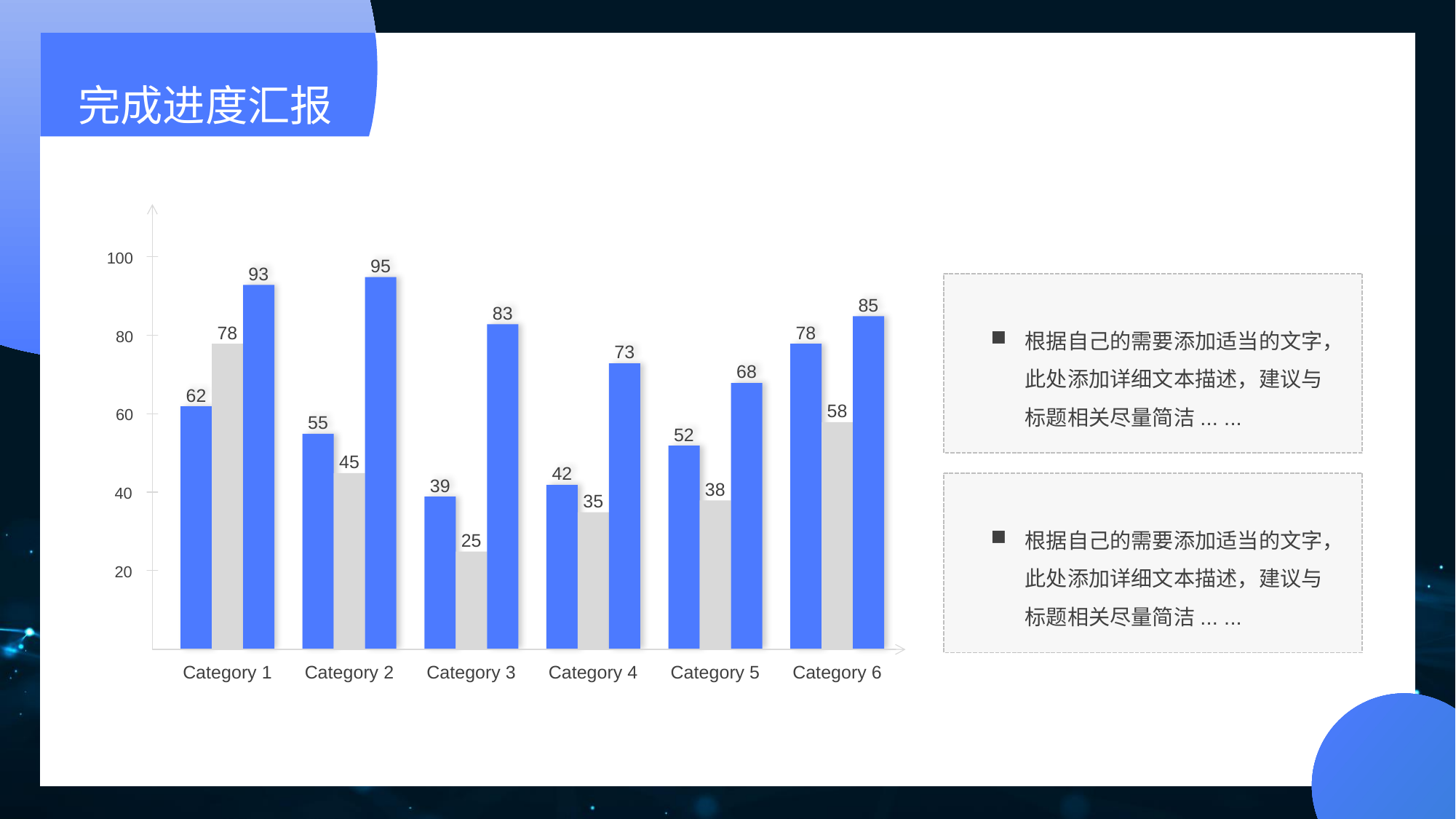

完成进度汇报

93
78
62
Category 1
95
55
45
Category 2
83
39
25
Category 3
73
42
35
Category 4
68
52
38
Category 5
85
78
58
Category 6
100
80
60
40
20

根据自己的需要添加适当的文字，此处添加详细文本描述，建议与标题相关尽量简洁... ...

根据自己的需要添加适当的文字，此处添加详细文本描述，建议与标题相关尽量简洁... ...